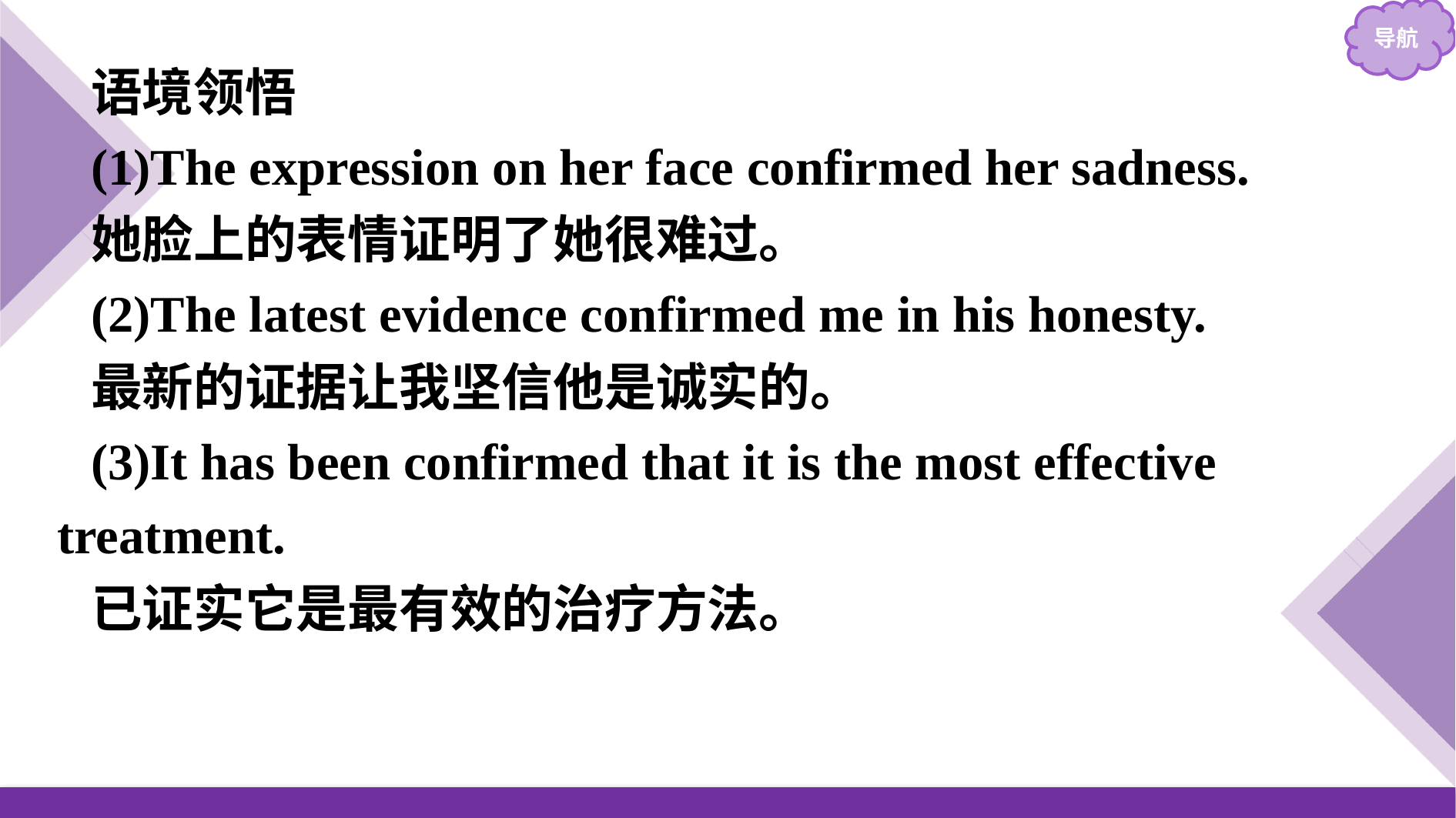

语境领悟
(1)The expression on her face confirmed her sadness.
她脸上的表情证明了她很难过。
(2)The latest evidence confirmed me in his honesty.
最新的证据让我坚信他是诚实的。
(3)It has been confirmed that it is the most effective treatment.
已证实它是最有效的治疗方法。